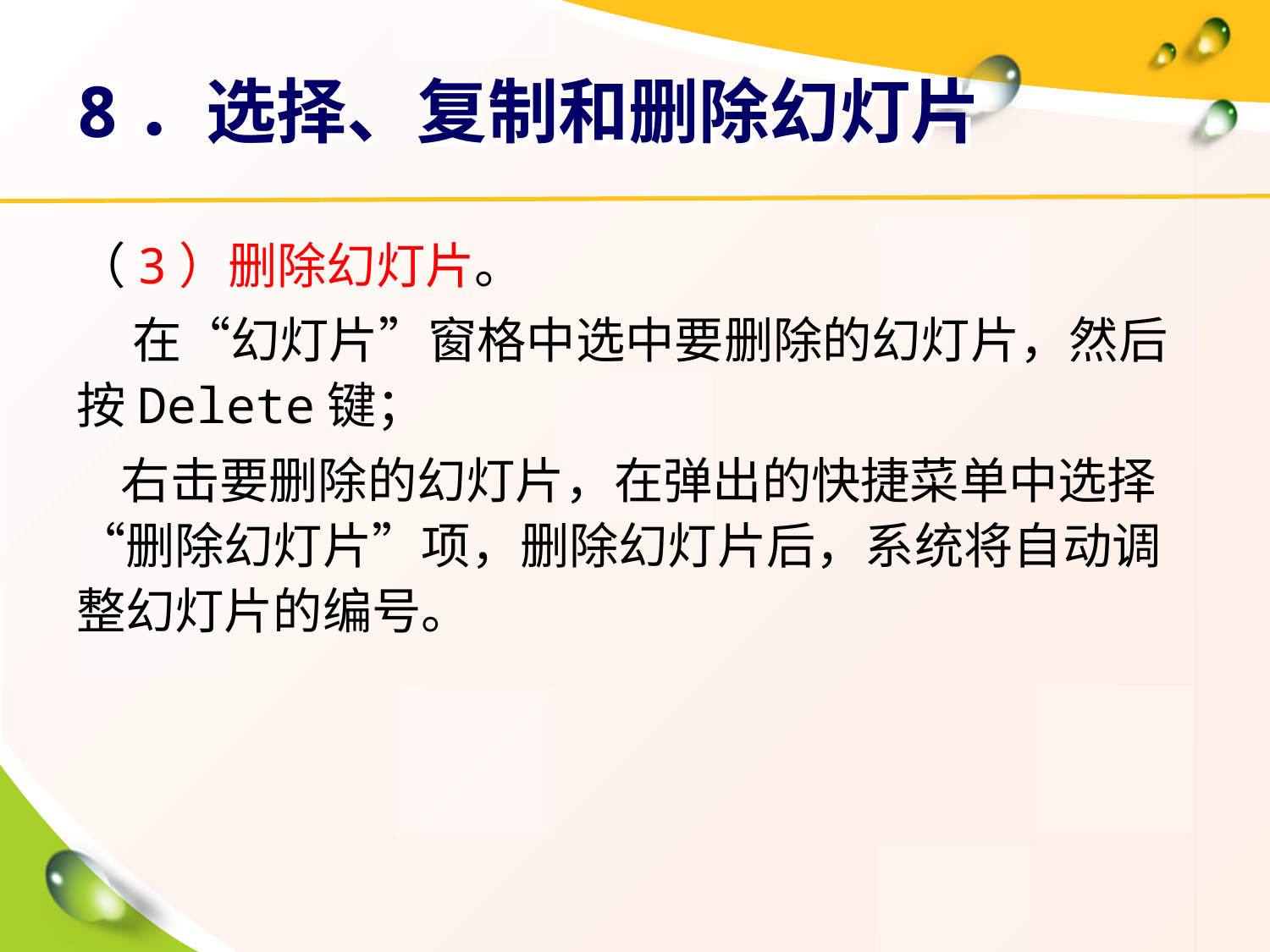

# 8．选择、复制和删除幻灯片
（3）删除幻灯片。
    在“幻灯片”窗格中选中要删除的幻灯片，然后按Delete键；
   右击要删除的幻灯片，在弹出的快捷菜单中选择“删除幻灯片”项，删除幻灯片后，系统将自动调整幻灯片的编号。